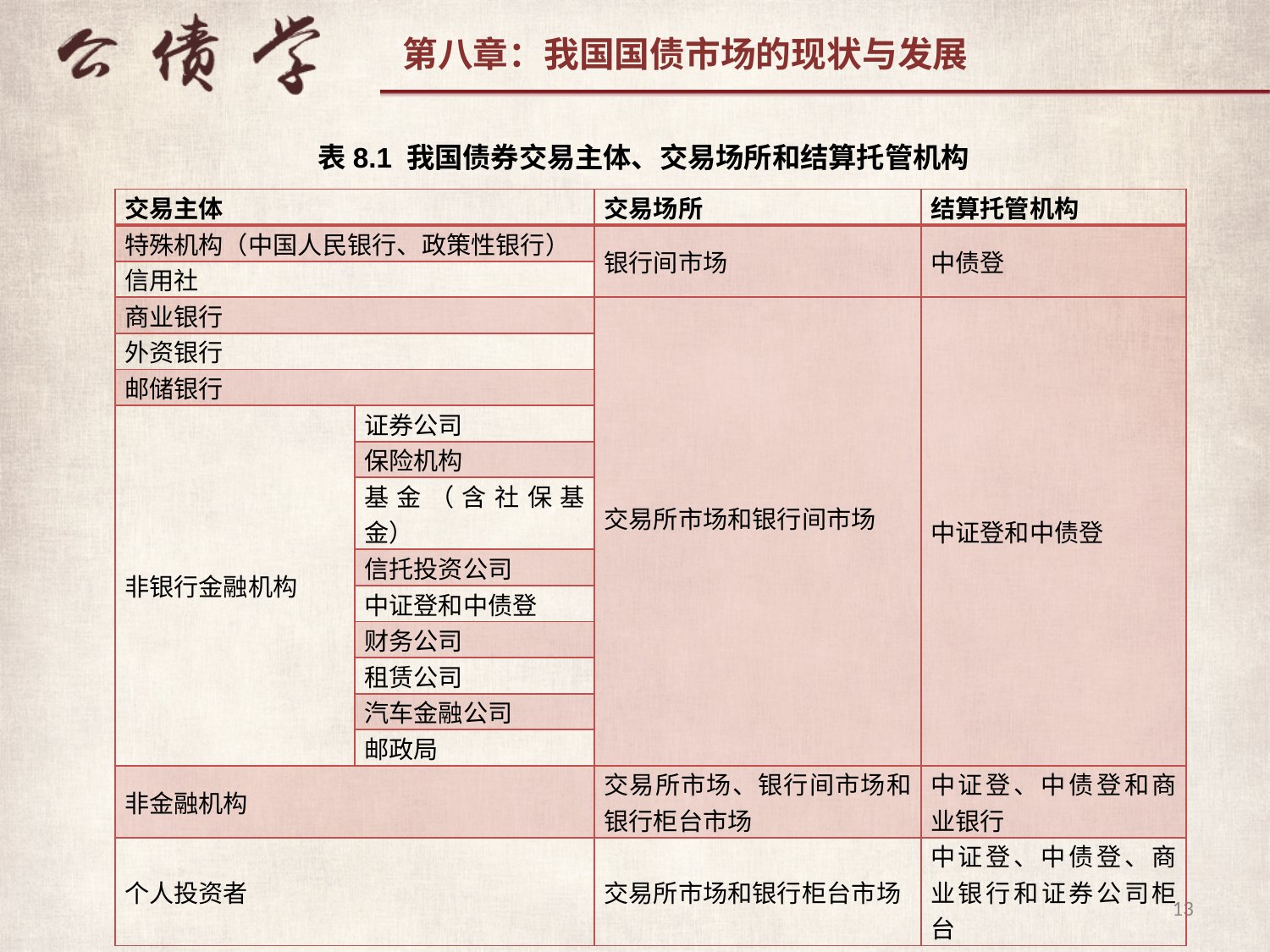

表8.1 我国债券交易主体、交易场所和结算托管机构
| 交易主体 |  | 交易场所 | 结算托管机构 |
| --- | --- | --- | --- |
| 特殊机构（中国人民银行、政策性银行） |  | 银行间市场 | 中债登 |
| 信用社 |  |  |  |
| 商业银行 |  | 交易所市场和银行间市场 | 中证登和中债登 |
| 外资银行 |  |  |  |
| 邮储银行 |  |  |  |
| 非银行金融机构 | 证券公司 |  |  |
|  | 保险机构 |  |  |
|  | 基金（含社保基金） |  |  |
|  | 信托投资公司 |  |  |
|  | 中证登和中债登 |  |  |
|  | 财务公司 |  |  |
|  | 租赁公司 |  |  |
|  | 汽车金融公司 |  |  |
|  | 邮政局 |  |  |
| 非金融机构 |  | 交易所市场、银行间市场和银行柜台市场 | 中证登、中债登和商业银行 |
| 个人投资者 |  | 交易所市场和银行柜台市场 | 中证登、中债登、商业银行和证券公司柜台 |
13